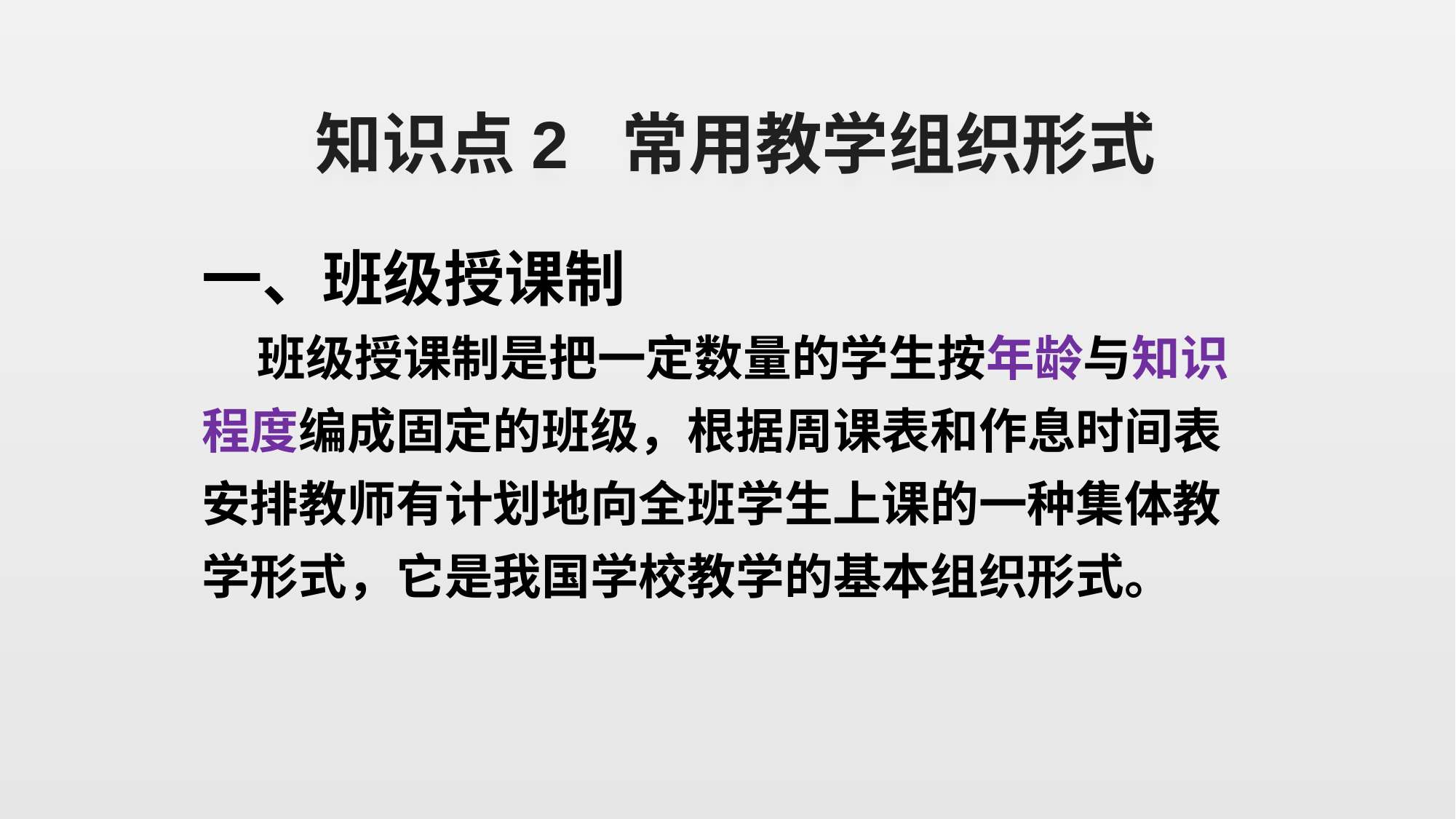

# 知识点2  常用教学组织形式
一、班级授课制
    班级授课制是把一定数量的学生按年龄与知识程度编成固定的班级，根据周课表和作息时间表安排教师有计划地向全班学生上课的一种集体教学形式，它是我国学校教学的基本组织形式。